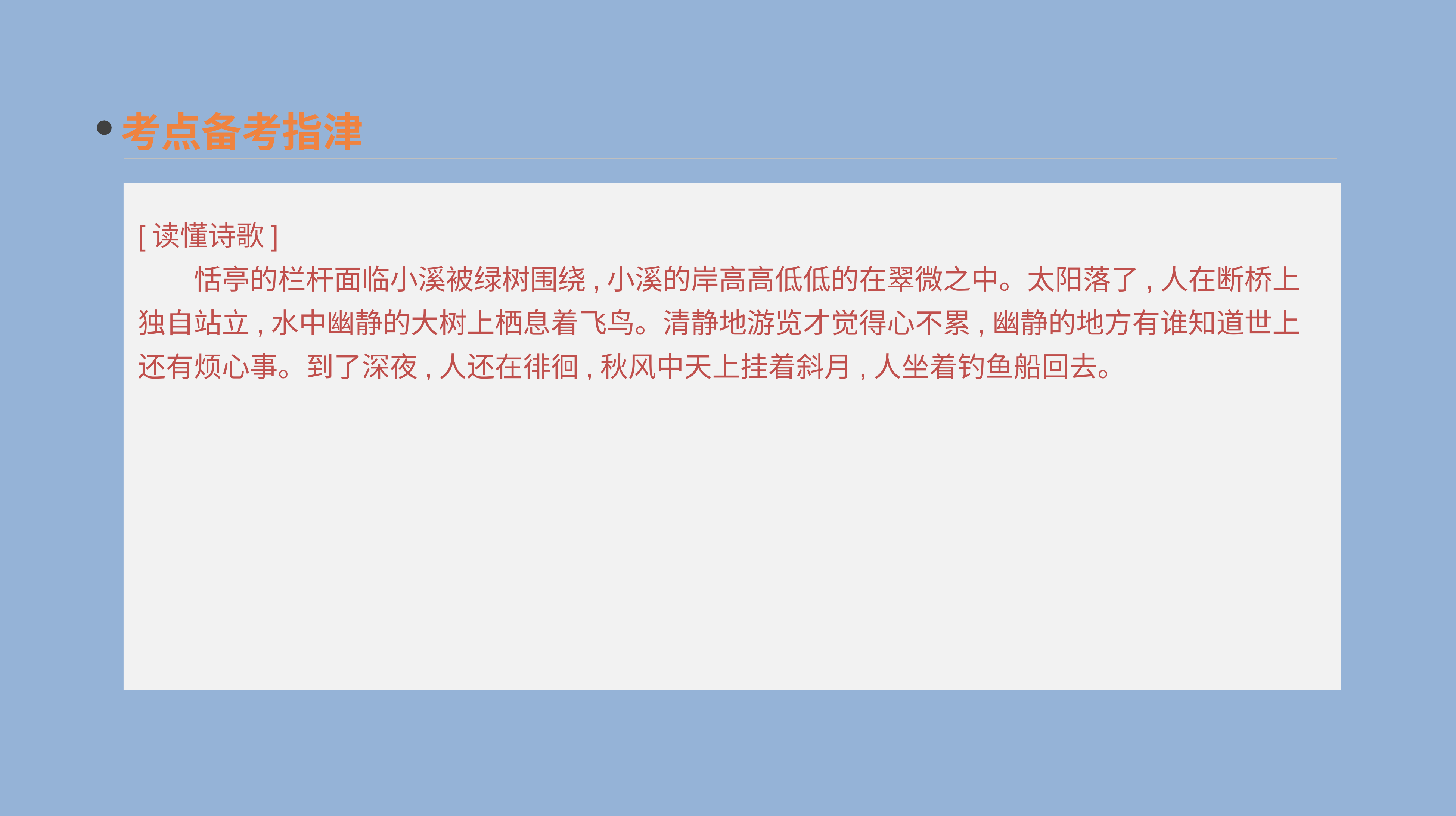

考点备考指津

[读懂诗歌]
　　恬亭的栏杆面临小溪被绿树围绕,小溪的岸高高低低的在翠微之中。太阳落了,人在断桥上独自站立,水中幽静的大树上栖息着飞鸟。清静地游览才觉得心不累,幽静的地方有谁知道世上还有烦心事。到了深夜,人还在徘徊,秋风中天上挂着斜月,人坐着钓鱼船回去。